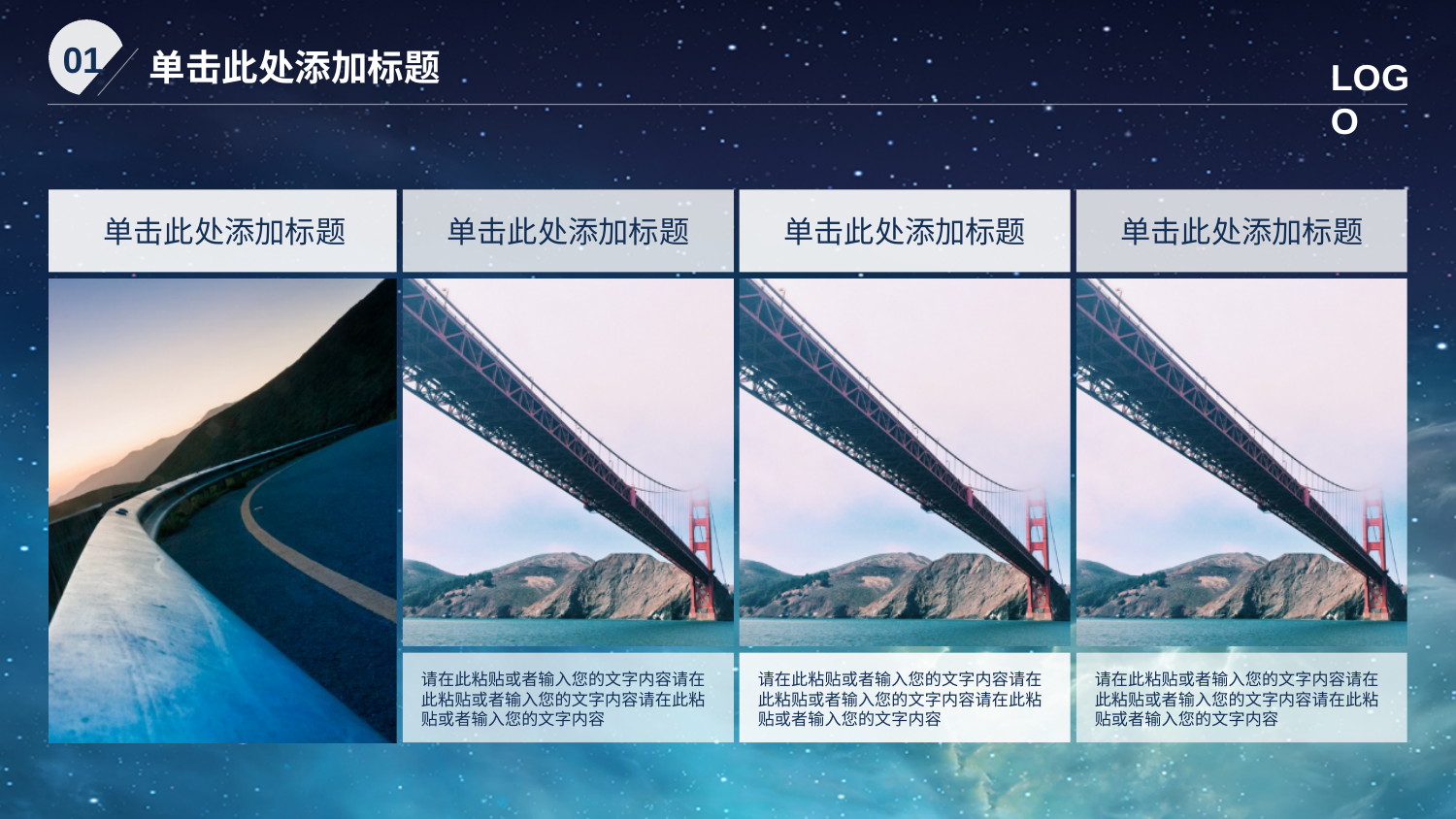

01
单击此处添加标题
LOGO

单击此处添加标题

单击此处添加标题

请在此粘贴或者输入您的文字内容请在此粘贴或者输入您的文字内容请在此粘贴或者输入您的文字内容

单击此处添加标题

请在此粘贴或者输入您的文字内容请在此粘贴或者输入您的文字内容请在此粘贴或者输入您的文字内容

单击此处添加标题

请在此粘贴或者输入您的文字内容请在此粘贴或者输入您的文字内容请在此粘贴或者输入您的文字内容